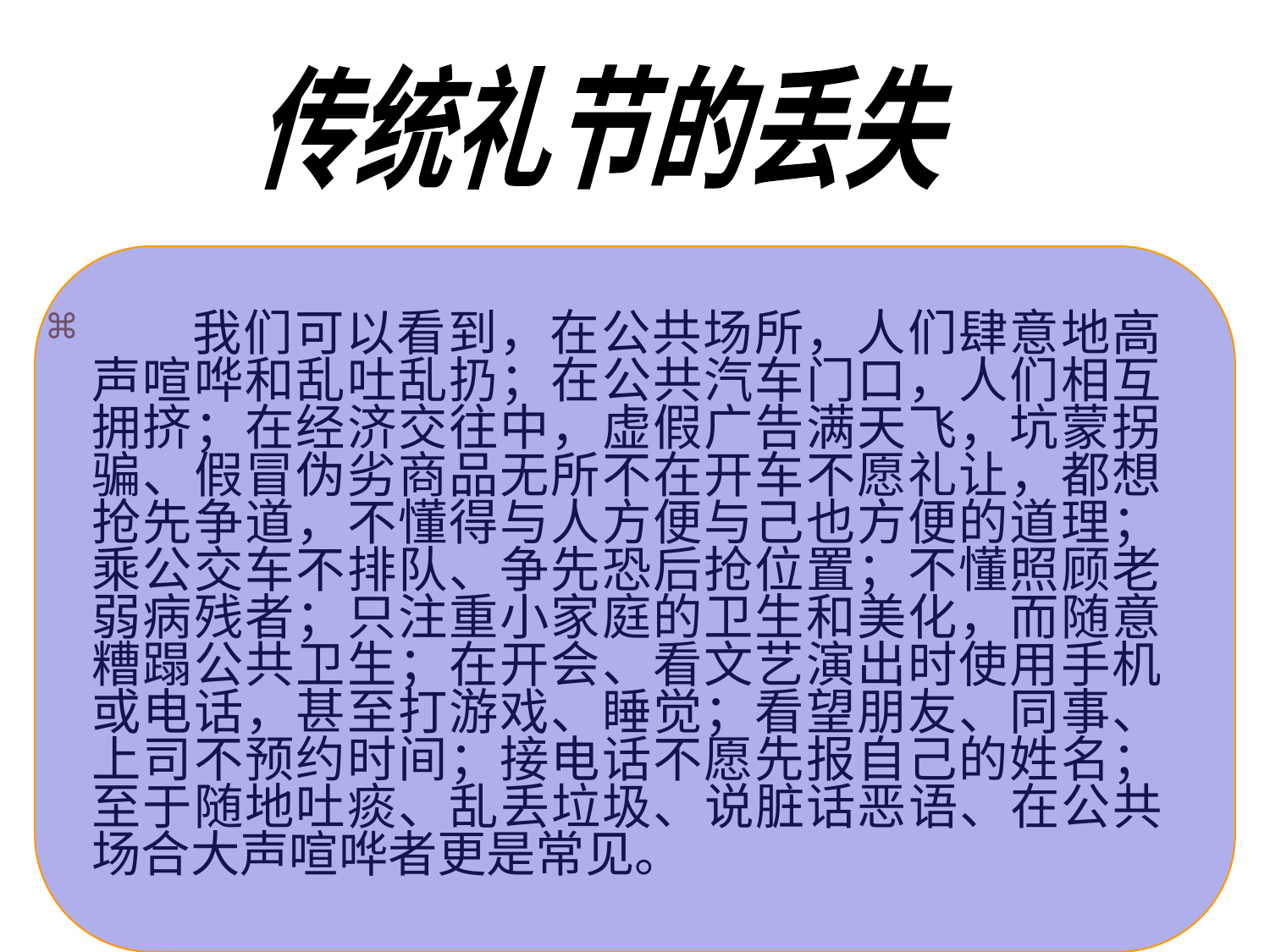

传统礼节的丢失

       我们可以看到，在公共场所，人们肆意地高声喧哗和乱吐乱扔；在公共汽车门口，人们相互拥挤；在经济交往中，虚假广告满天飞，坑蒙拐骗、假冒伪劣商品无所不在开车不愿礼让，都想抢先争道，不懂得与人方便与己也方便的道理；乘公交车不排队、争先恐后抢位置；不懂照顾老弱病残者；只注重小家庭的卫生和美化，而随意糟蹋公共卫生；在开会、看文艺演出时使用手机或电话，甚至打游戏、睡觉；看望朋友、同事、上司不预约时间；接电话不愿先报自己的姓名；至于随地吐痰、乱丢垃圾、说脏话恶语、在公共场合大声喧哗者更是常见。